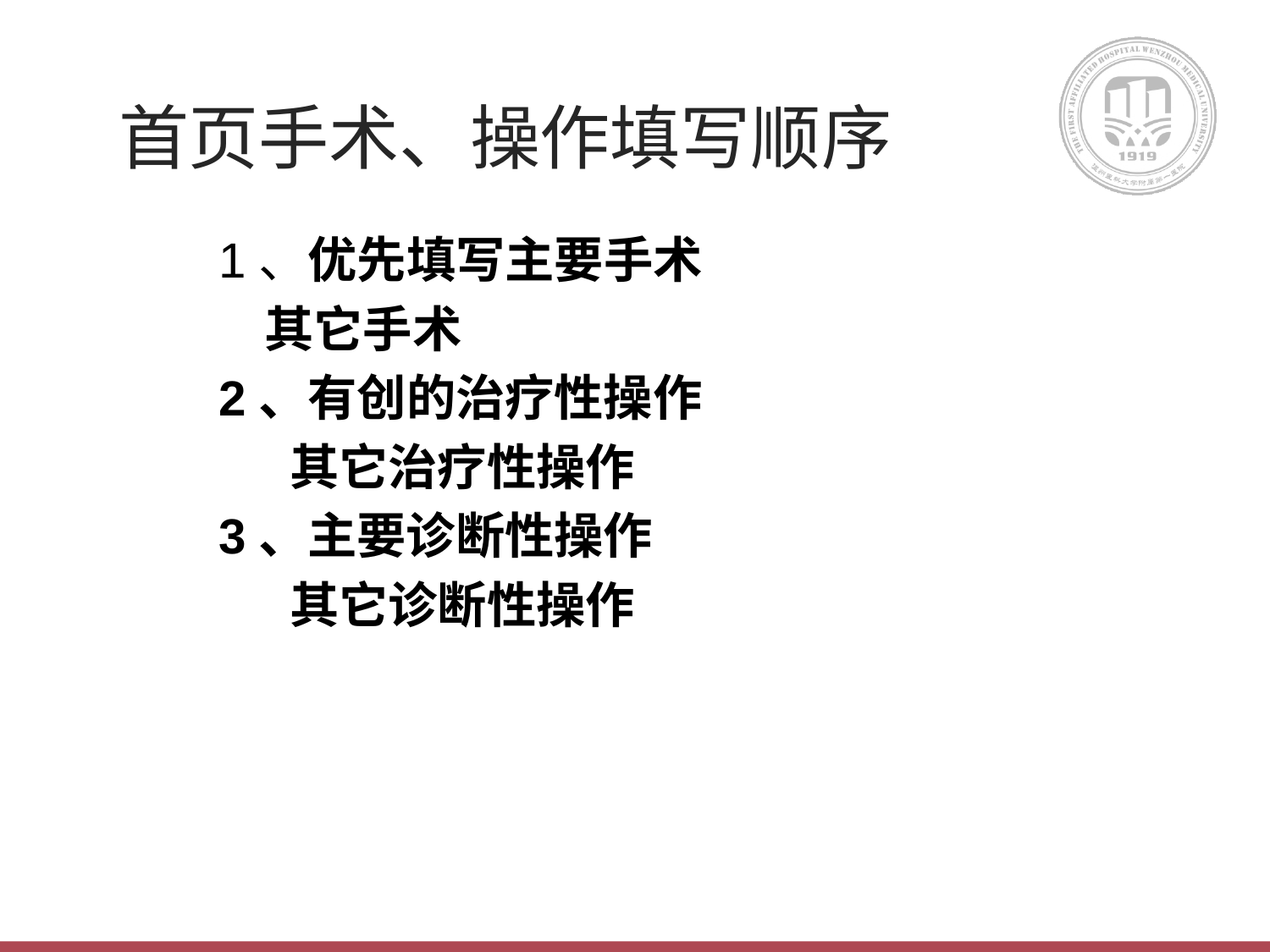

# 首页手术、操作填写顺序
1、优先填写主要手术
   其它手术
2、有创的治疗性操作
	 其它治疗性操作
3、主要诊断性操作
	 其它诊断性操作